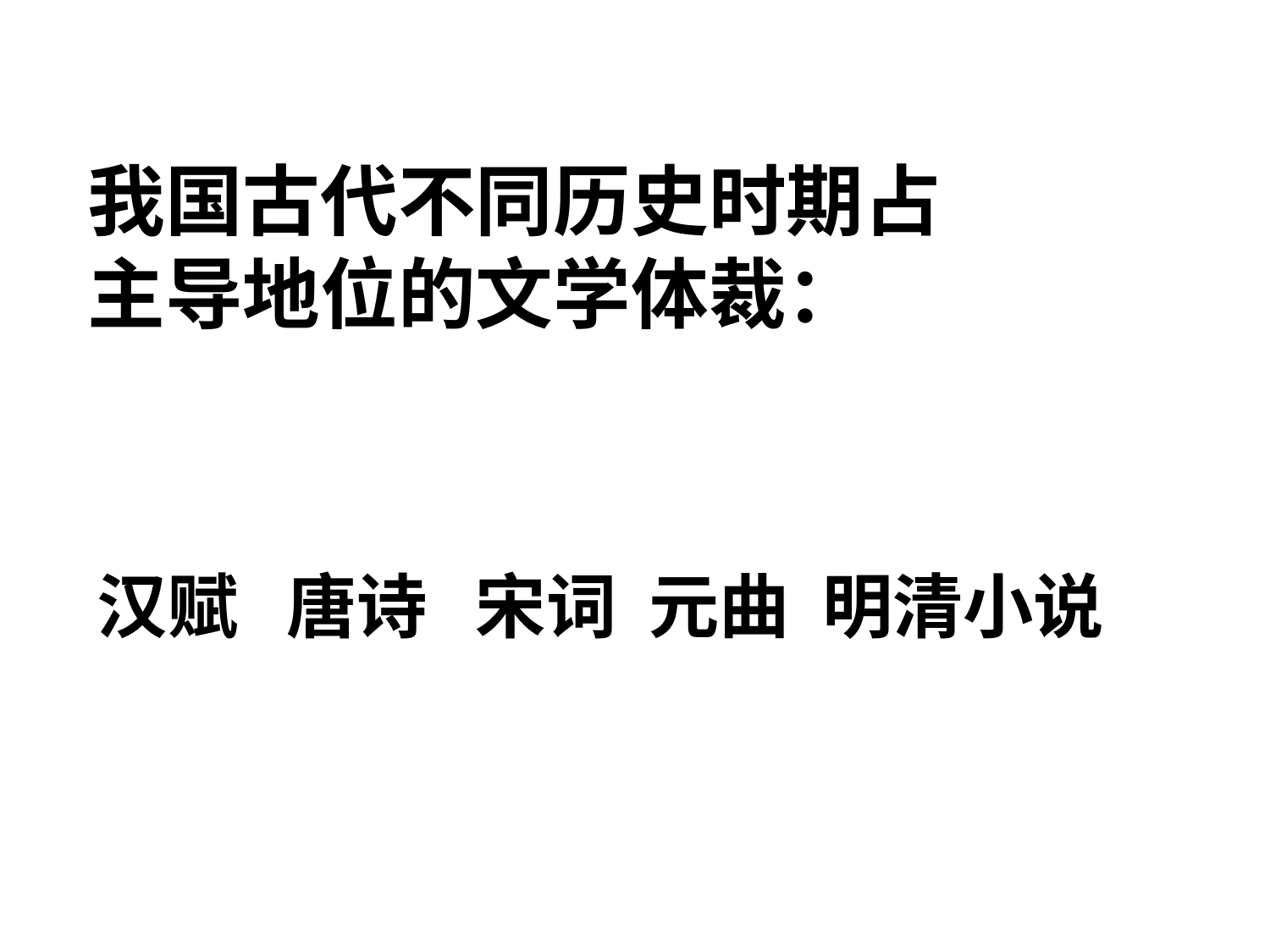

我国古代不同历史时期占主导地位的文学体裁：

汉赋   唐诗   宋词  元曲  明清小说